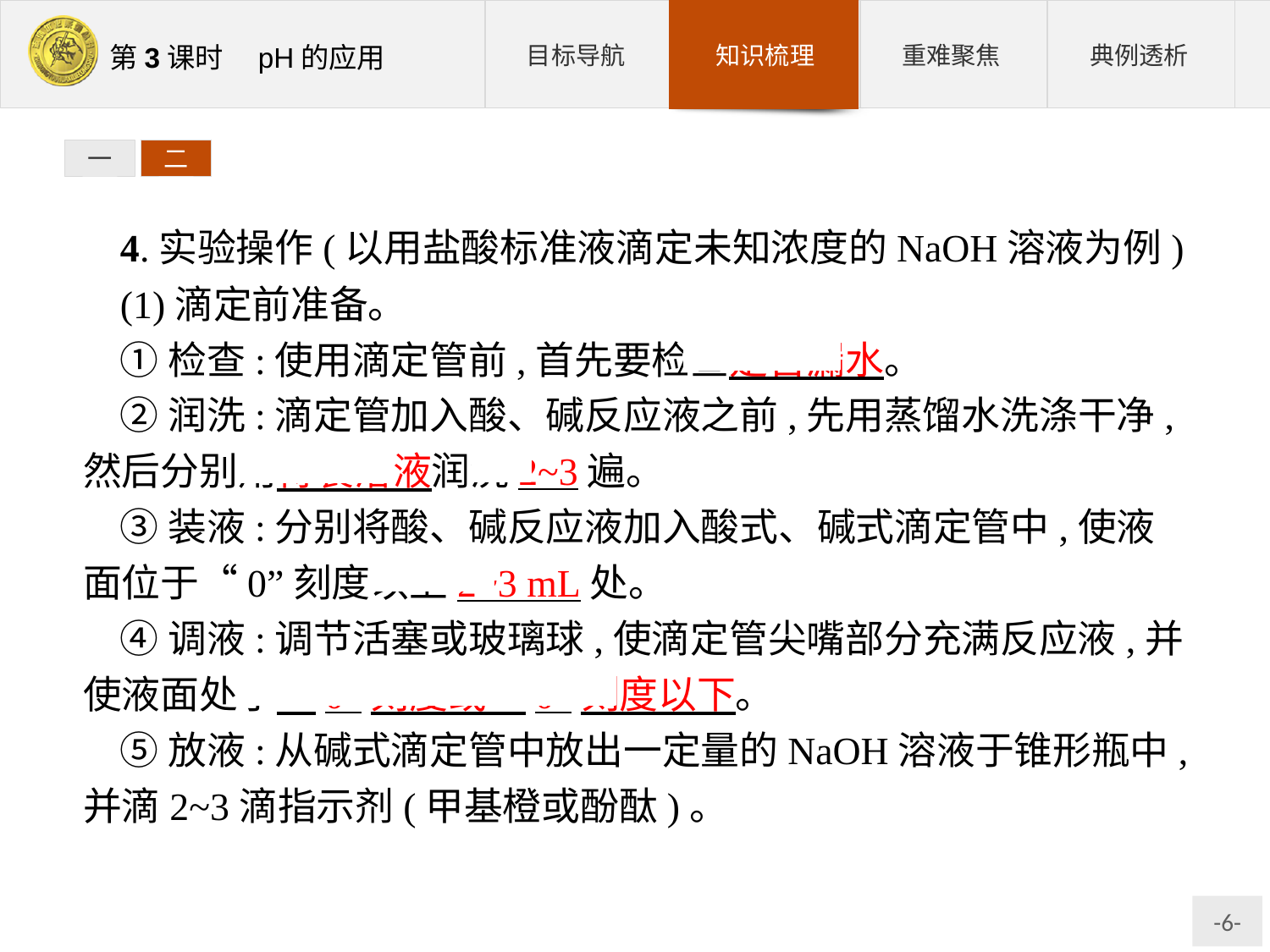

一
二
4.实验操作(以用盐酸标准液滴定未知浓度的NaOH溶液为例)
(1)滴定前准备。
①检查:使用滴定管前,首先要检查是否漏水。
②润洗:滴定管加入酸、碱反应液之前,先用蒸馏水洗涤干净,然后分别用待装溶液润洗2~3遍。
③装液:分别将酸、碱反应液加入酸式、碱式滴定管中,使液面位于“0”刻度以上2~3 mL处。
④调液:调节活塞或玻璃球,使滴定管尖嘴部分充满反应液,并使液面处于“0”刻度或“0”刻度以下。
⑤放液:从碱式滴定管中放出一定量的NaOH溶液于锥形瓶中,并滴2~3滴指示剂(甲基橙或酚酞)。